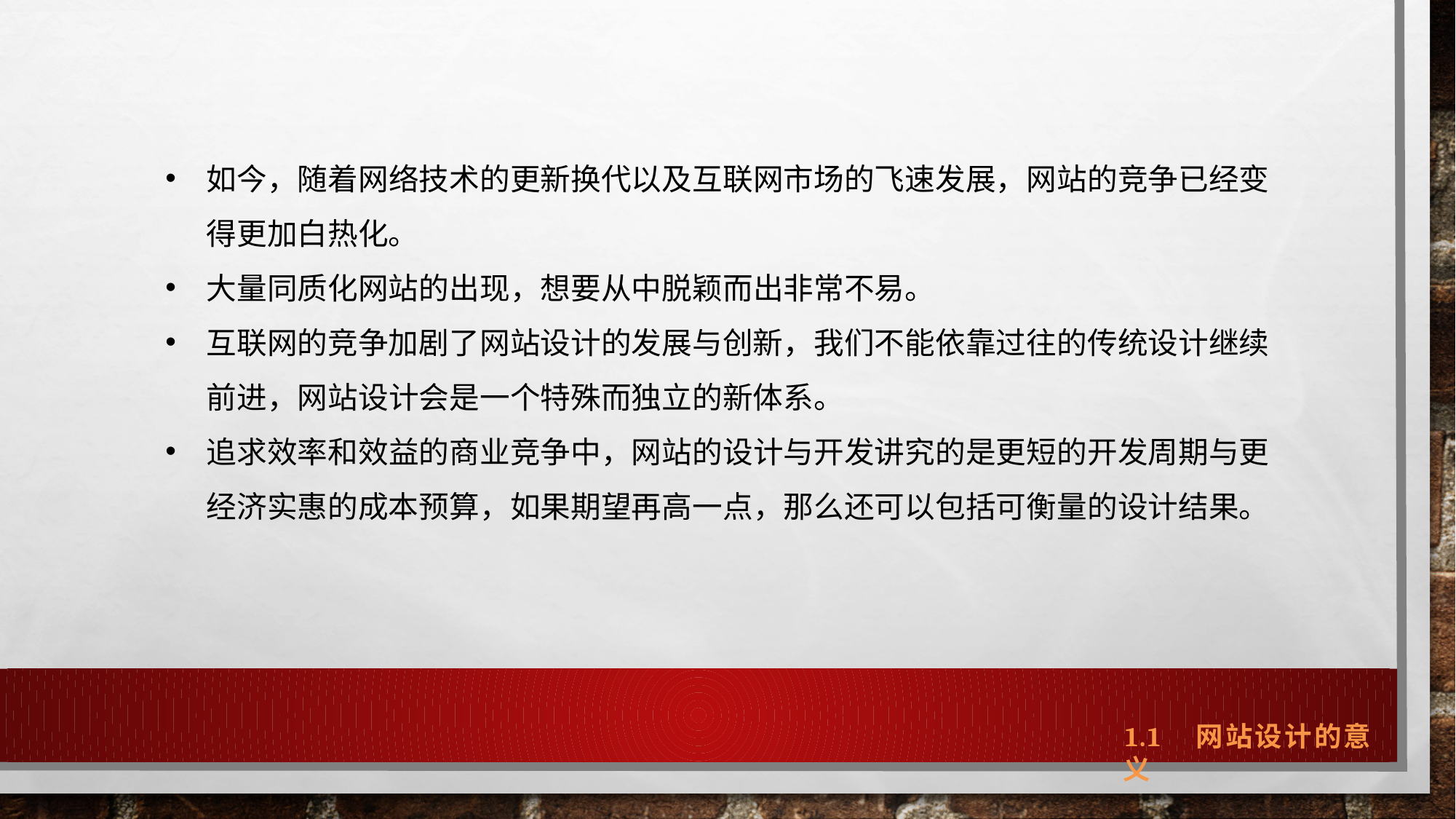

如今，随着网络技术的更新换代以及互联网市场的飞速发展，网站的竞争已经变得更加白热化。
大量同质化网站的出现，想要从中脱颖而出非常不易。
互联网的竞争加剧了网站设计的发展与创新，我们不能依靠过往的传统设计继续前进，网站设计会是一个特殊而独立的新体系。
追求效率和效益的商业竞争中，网站的设计与开发讲究的是更短的开发周期与更经济实惠的成本预算，如果期望再高一点，那么还可以包括可衡量的设计结果。

1.1   网站设计的意义